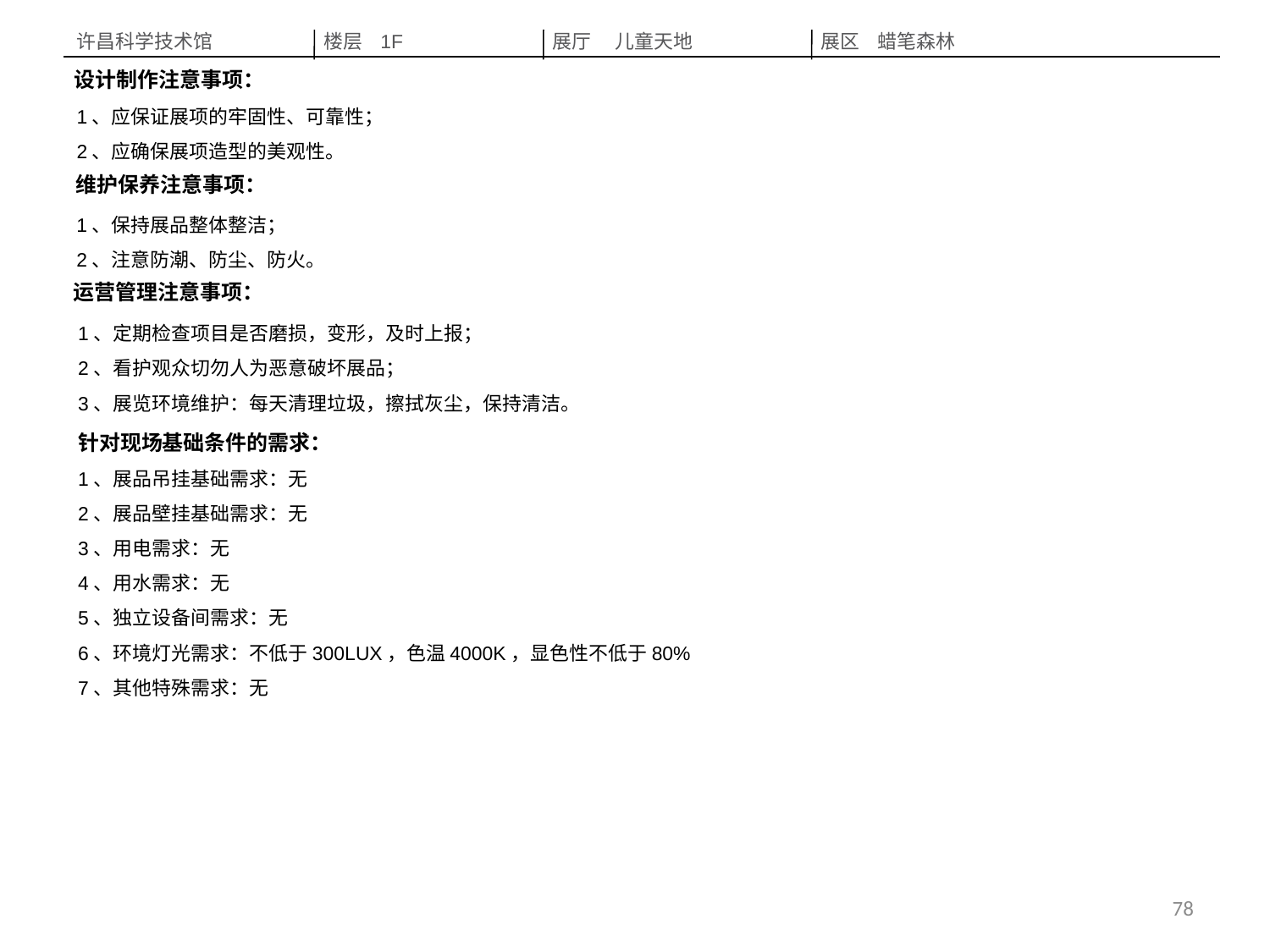

许昌科学技术馆
楼层   1F
展厅  儿童天地
展区    蜡笔森林

设计制作注意事项：
1、应保证展项的牢固性、可靠性；
2、应确保展项造型的美观性。

维护保养注意事项：
1、保持展品整体整洁；
2、注意防潮、防尘、防火。
运营管理注意事项：
1、定期检查项目是否磨损，变形，及时上报；
2、看护观众切勿人为恶意破坏展品；
3、展览环境维护：每天清理垃圾，擦拭灰尘，保持清洁。
针对现场基础条件的需求：
1、展品吊挂基础需求：无
2、展品壁挂基础需求：无
3、用电需求：无
4、用水需求：无
5、独立设备间需求：无
6、环境灯光需求：不低于300LUX，色温4000K，显色性不低于80%
7、其他特殊需求：无
78